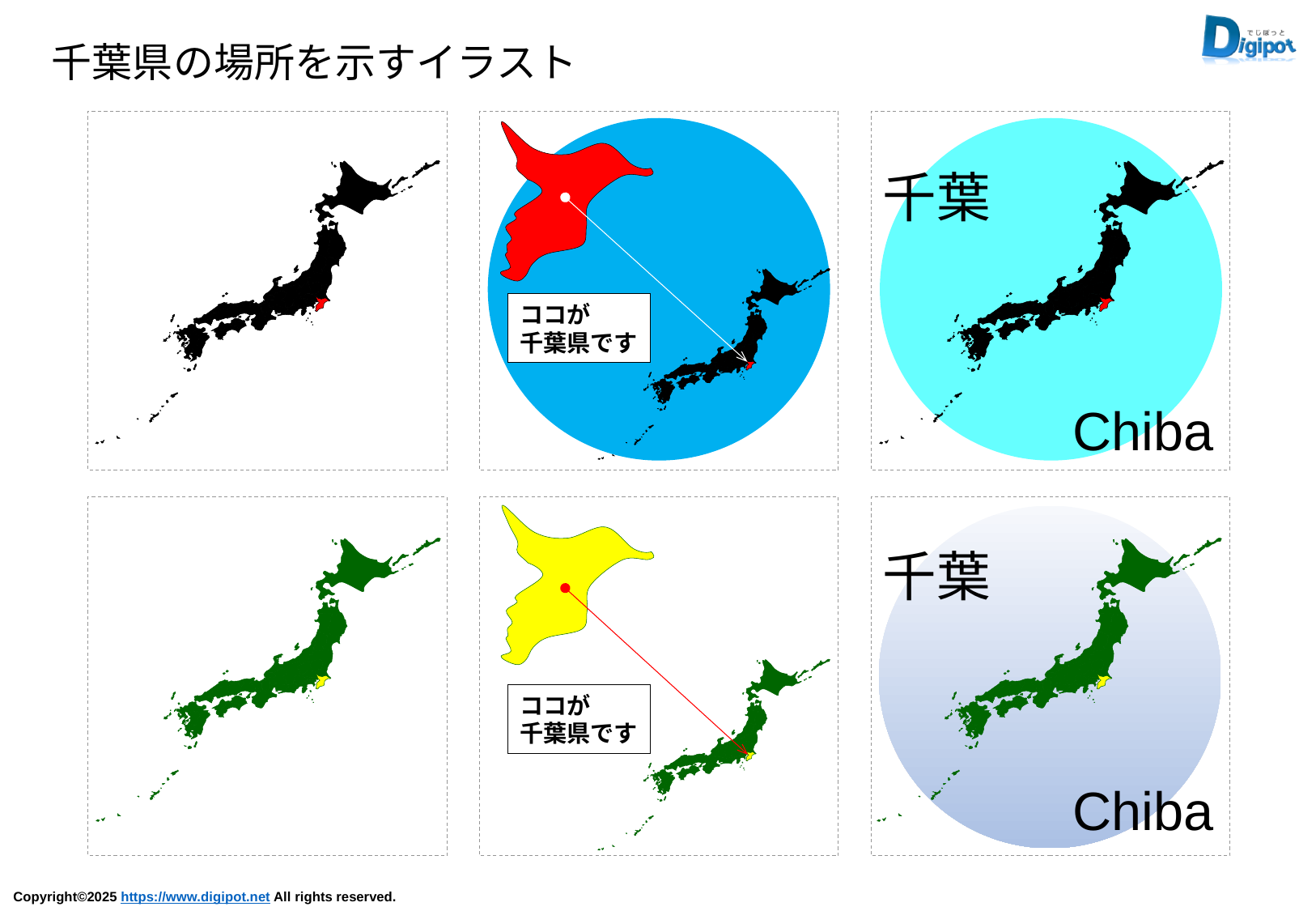

千葉県の場所を示すイラスト

ココが
千葉県です

千葉

Chiba

ココが
千葉県です

千葉

Chiba